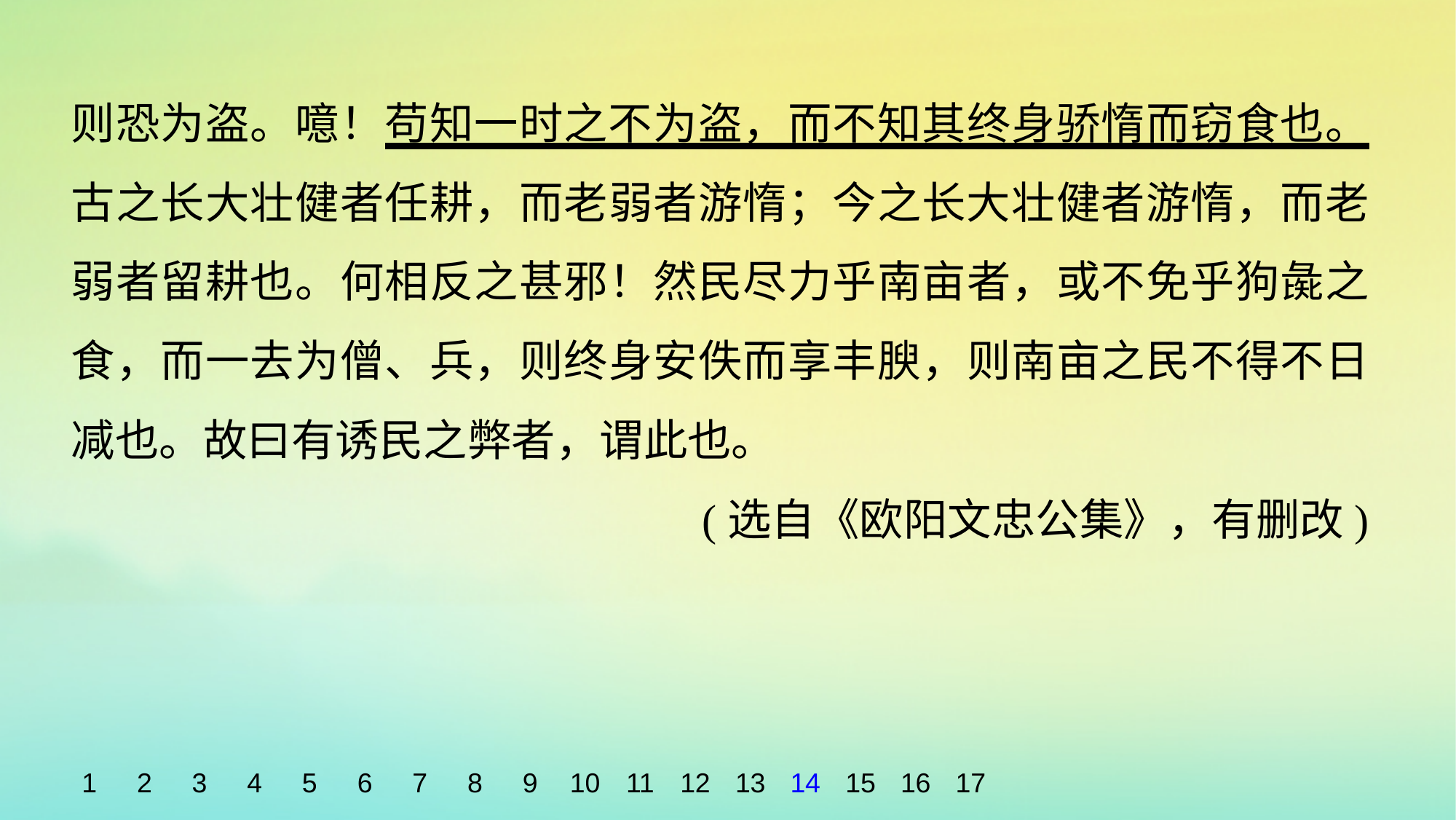

则恐为盗。噫！苟知一时之不为盗，而不知其终身骄惰而窃食也。古之长大壮健者任耕，而老弱者游惰；今之长大壮健者游惰，而老弱者留耕也。何相反之甚邪！然民尽力乎南亩者，或不免乎狗彘之食，而一去为僧、兵，则终身安佚而享丰腴，则南亩之民不得不日减也。故曰有诱民之弊者，谓此也。
(选自《欧阳文忠公集》，有删改)
1
2
3
4
5
6
7
8
9
10
11
12
13
14
15
16
17